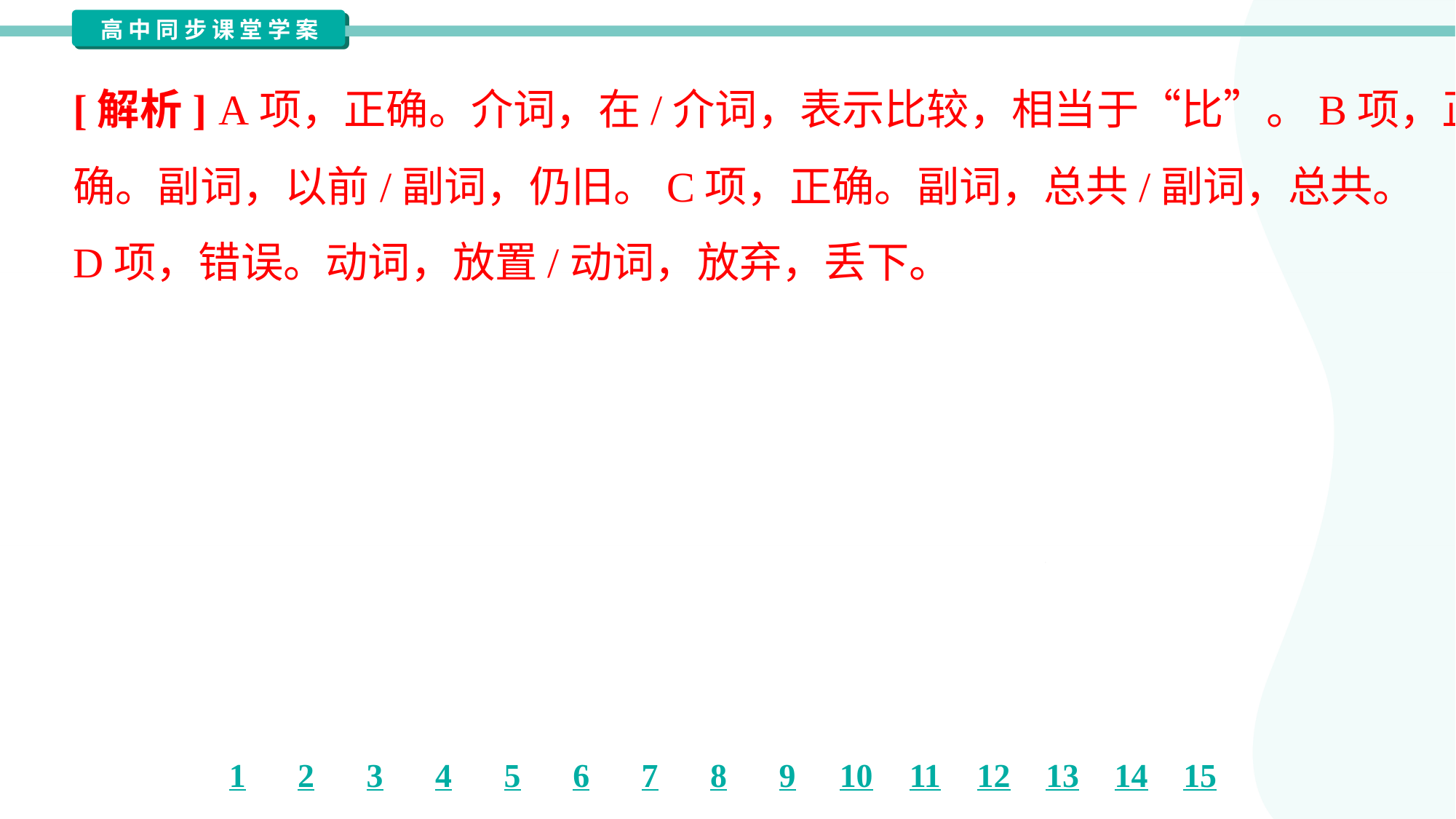

[解析] A项，正确。介词，在/介词，表示比较，相当于“比”。B项，正
确。副词，以前/副词，仍旧。C项，正确。副词，总共/副词，总共。
D项，错误。动词，放置/动词，放弃，丢下。